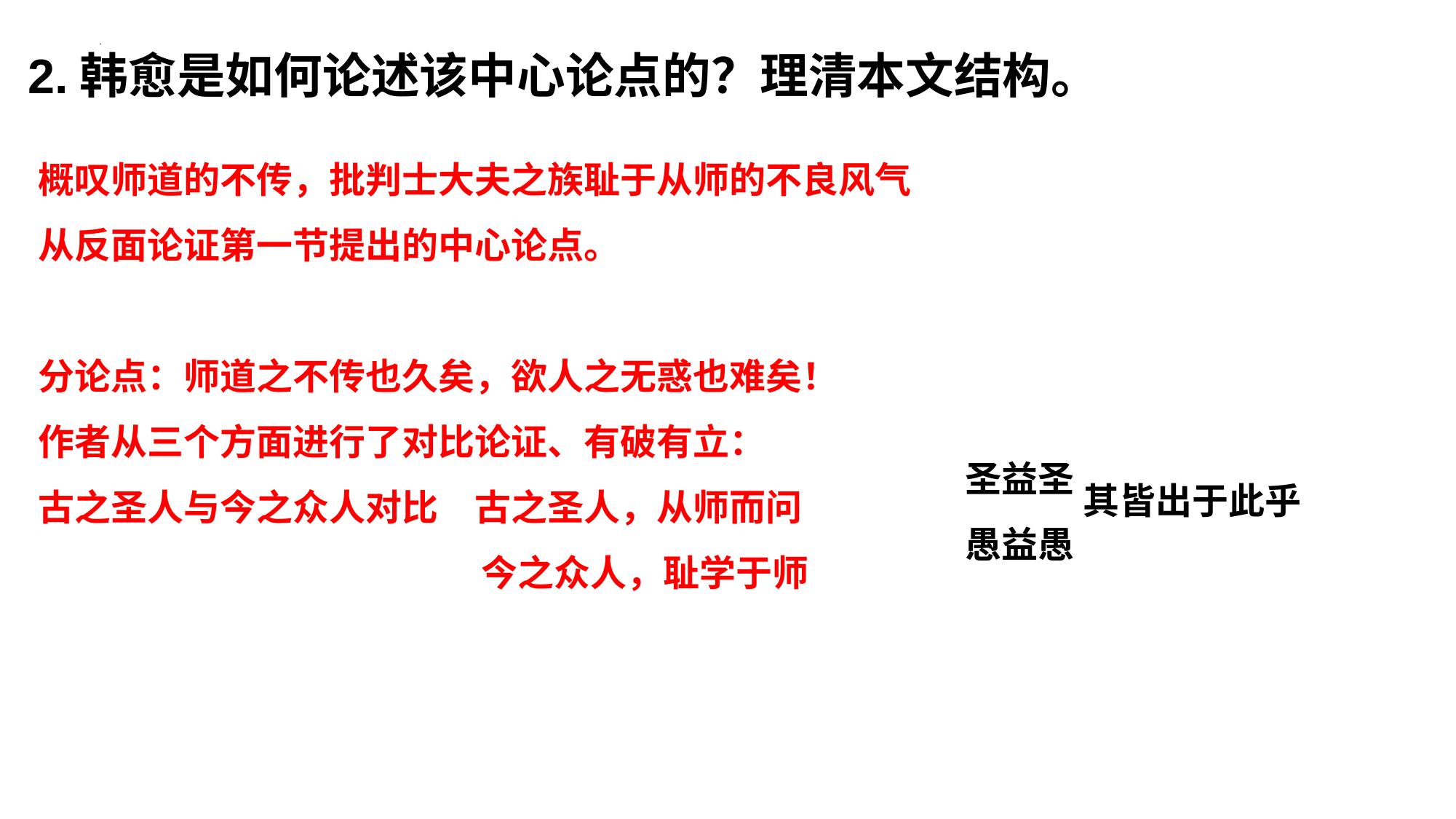

2.韩愈是如何论述该中心论点的？理清本文结构。
    嗟乎！师道之不传也久矣！欲人之无惑也难矣！古之圣人，其出人也远矣，犹且从师而问焉；今之众人，其下圣人也亦远矣，而耻学于师。是故圣益圣，愚益愚。圣人之所以为圣，愚人之所以为愚，其皆出于此乎？爱其子，择师而教之；于其身也，则耻师焉，惑矣。彼童子之师，授之书而习其句读者，非吾所谓传其道解其惑者也。句读之不知，惑之不解，或师焉，或不焉，小学而大遗，吾未见其明也。巫医乐师百工之人，不耻相师。士大夫之族，曰师曰弟子云者，则群聚而笑之。问之，则曰：“彼与彼年相若也，道相似也。位卑则足羞，官盛则近谀。”呜呼！师道之不复可知矣。巫医乐师百工之人，君子不齿，今其智乃反不能及，其可怪也欤！
概叹师道的不传，批判士大夫之族耻于从师的不良风气
从反面论证第一节提出的中心论点。

分论点：师道之不传也久矣，欲人之无惑也难矣！
作者从三个方面进行了对比论证、有破有立：
古之圣人与今之众人对比	古之圣人，从师而问
                                                     今之众人，耻学于师

圣益圣
愚益愚
其皆出于此乎